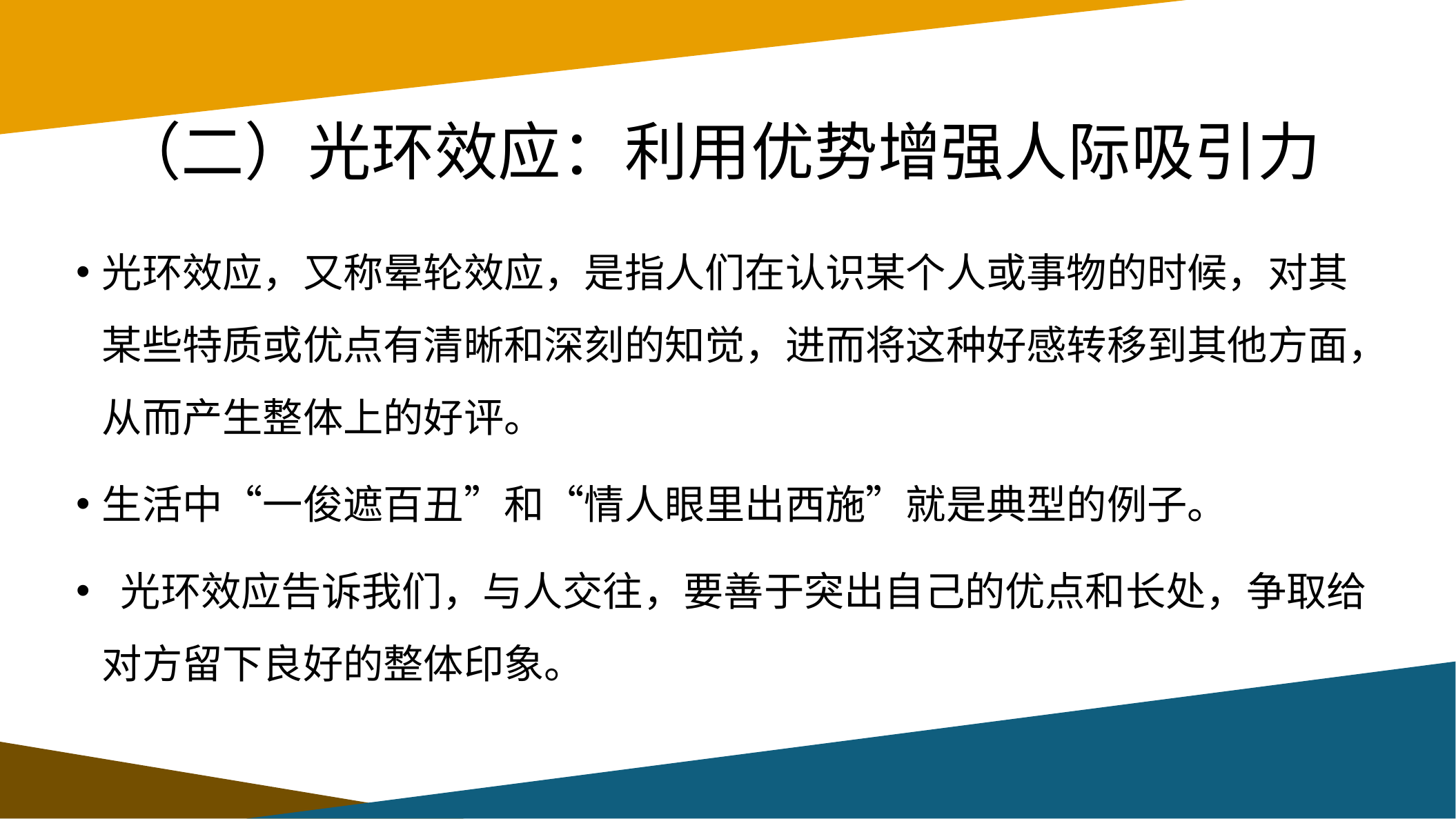

# （二）光环效应：利用优势增强人际吸引力
光环效应，又称晕轮效应，是指人们在认识某个人或事物的时候，对其某些特质或优点有清晰和深刻的知觉，进而将这种好感转移到其他方面，从而产生整体上的好评。
生活中“一俊遮百丑”和“情人眼里出西施”就是典型的例子。
 光环效应告诉我们，与人交往，要善于突出自己的优点和长处，争取给对方留下良好的整体印象。